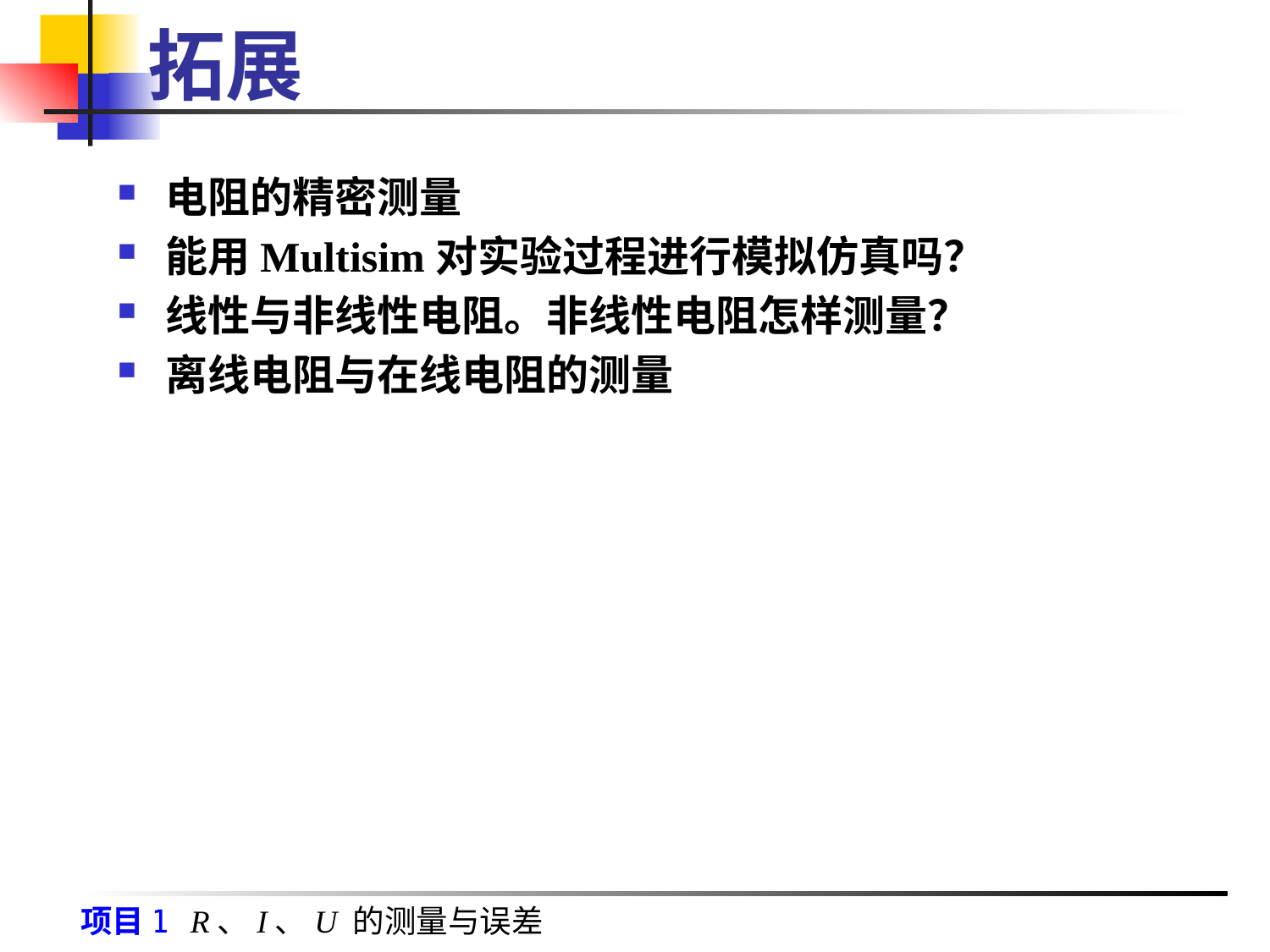

# 拓展
电阻的精密测量
能用Multisim对实验过程进行模拟仿真吗？
线性与非线性电阻。非线性电阻怎样测量？
离线电阻与在线电阻的测量